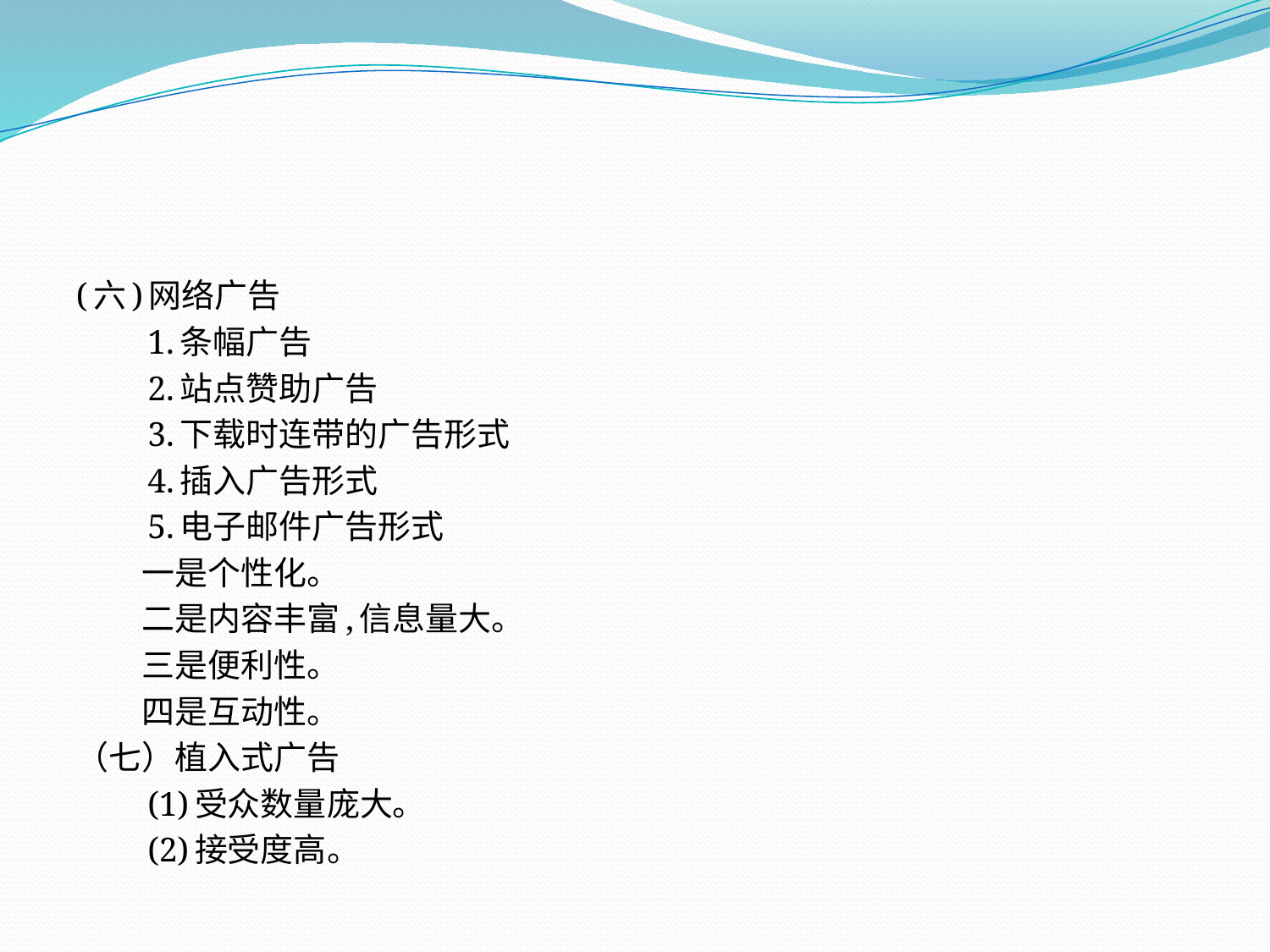

(六)网络广告
　　1.条幅广告
　　2.站点赞助广告
　　3.下载时连带的广告形式
　　4.插入广告形式
　　5.电子邮件广告形式
　　一是个性化。
　　二是内容丰富,信息量大。
　　三是便利性。
　　四是互动性。
（七）植入式广告
　　(1)受众数量庞大。
　　(2)接受度高。